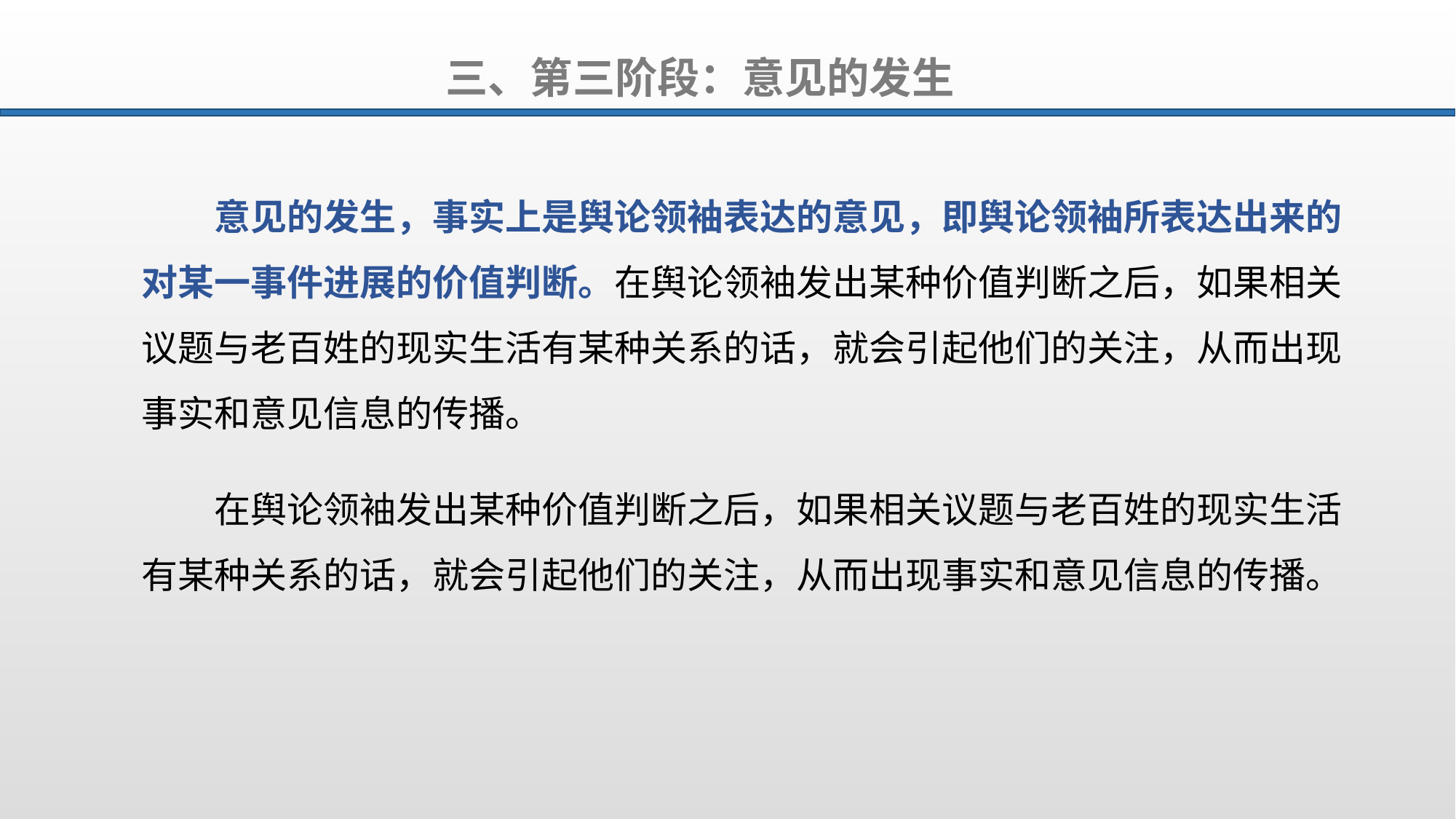

三、第三阶段：意见的发生

意见的发生，事实上是舆论领袖表达的意见，即舆论领袖所表达出来的对某一事件进展的价值判断。在舆论领袖发出某种价值判断之后，如果相关议题与老百姓的现实生活有某种关系的话，就会引起他们的关注，从而出现事实和意见信息的传播。
在舆论领袖发出某种价值判断之后，如果相关议题与老百姓的现实生活有某种关系的话，就会引起他们的关注，从而出现事实和意见信息的传播。